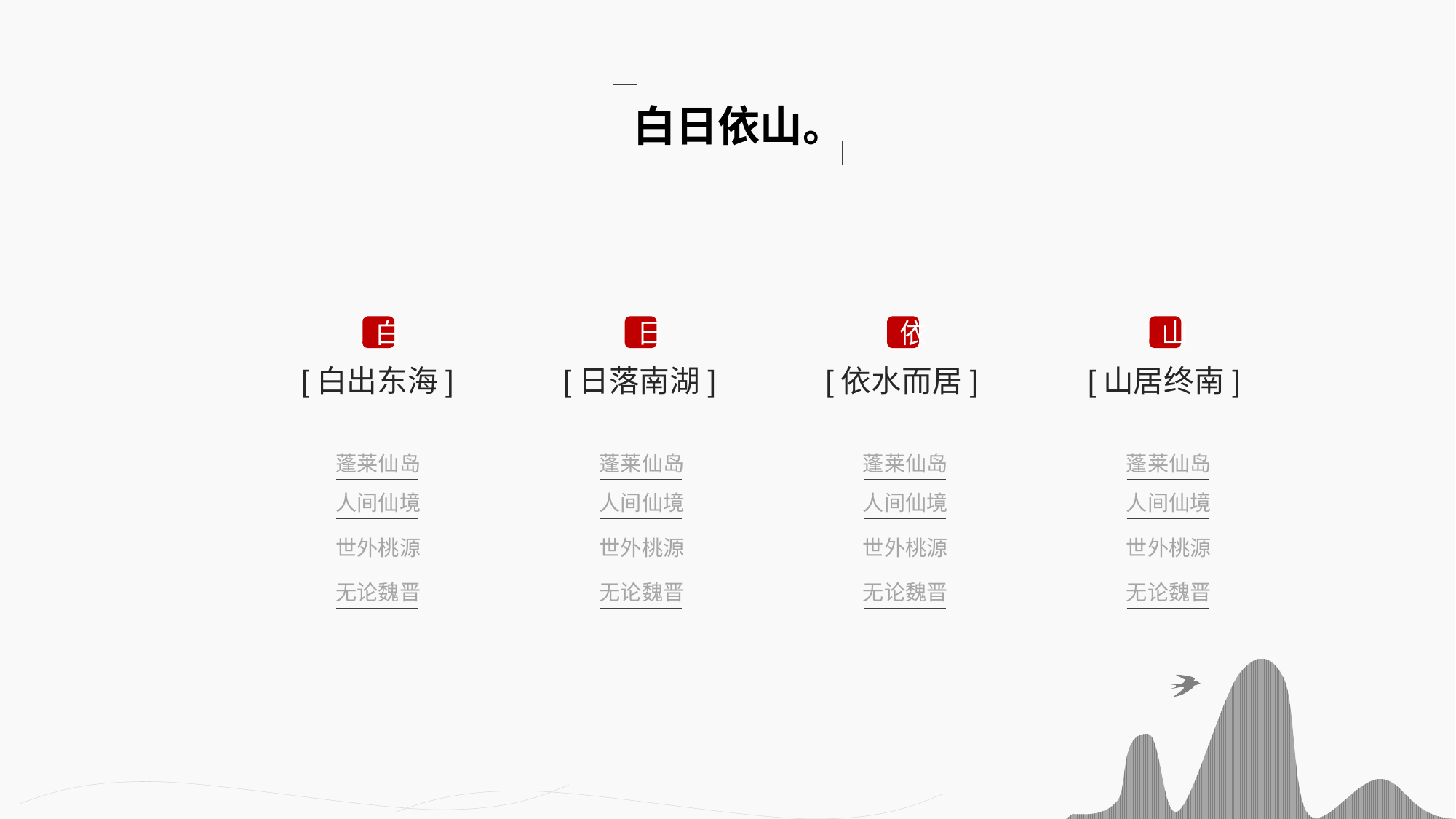

白日依山。
白
日
依
山
[白出东海]
[日落南湖]
[依水而居]
[山居终南]
蓬莱仙岛
蓬莱仙岛
蓬莱仙岛
蓬莱仙岛
人间仙境
人间仙境
人间仙境
人间仙境
世外桃源
世外桃源
世外桃源
世外桃源
无论魏晋
无论魏晋
无论魏晋
无论魏晋